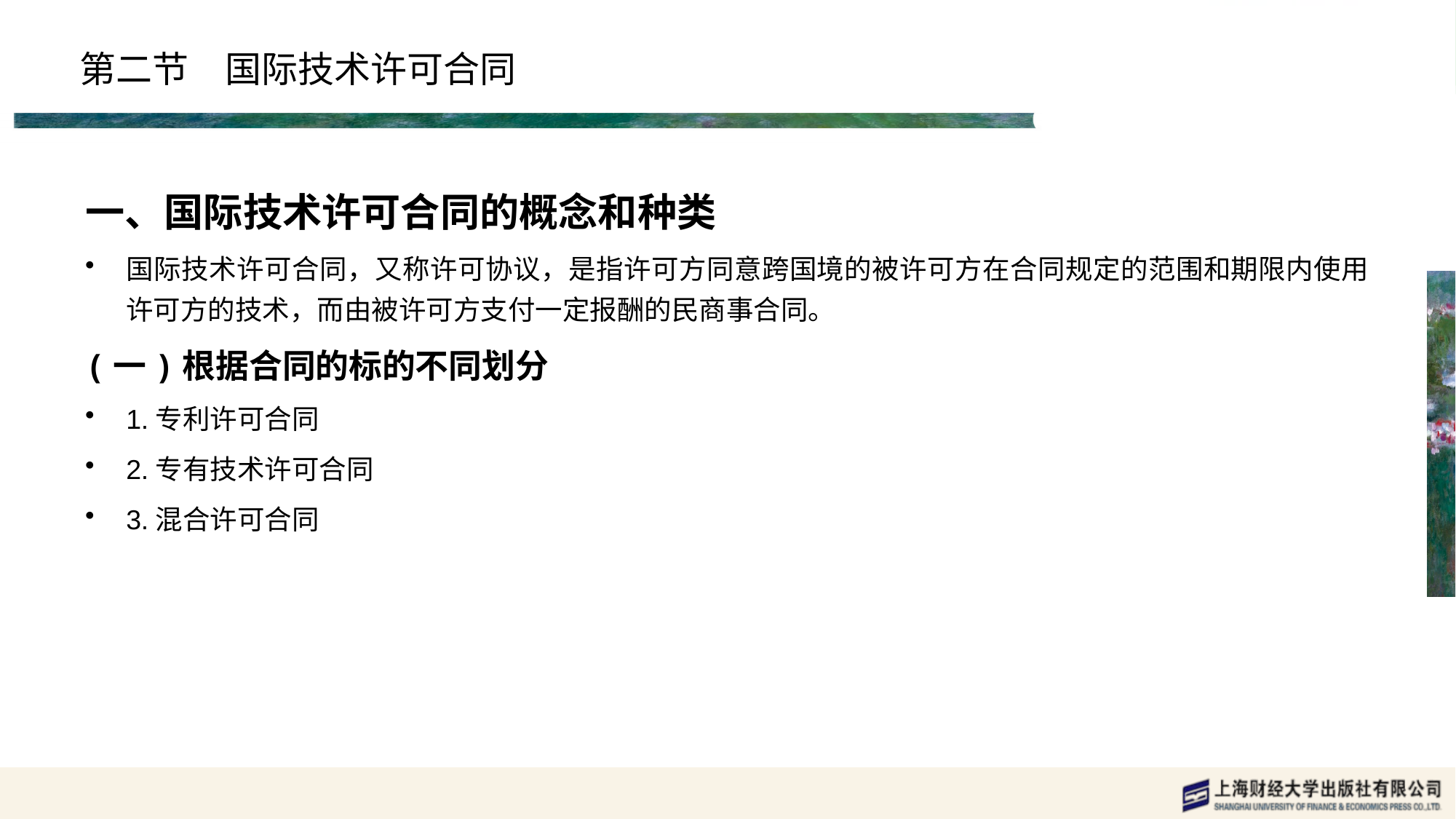

# 第二节　国际技术许可合同
一、国际技术许可合同的概念和种类
国际技术许可合同，又称许可协议，是指许可方同意跨国境的被许可方在合同规定的范围和期限内使用许可方的技术，而由被许可方支付一定报酬的民商事合同。
(一)根据合同的标的不同划分
1.专利许可合同
2.专有技术许可合同
3.混合许可合同